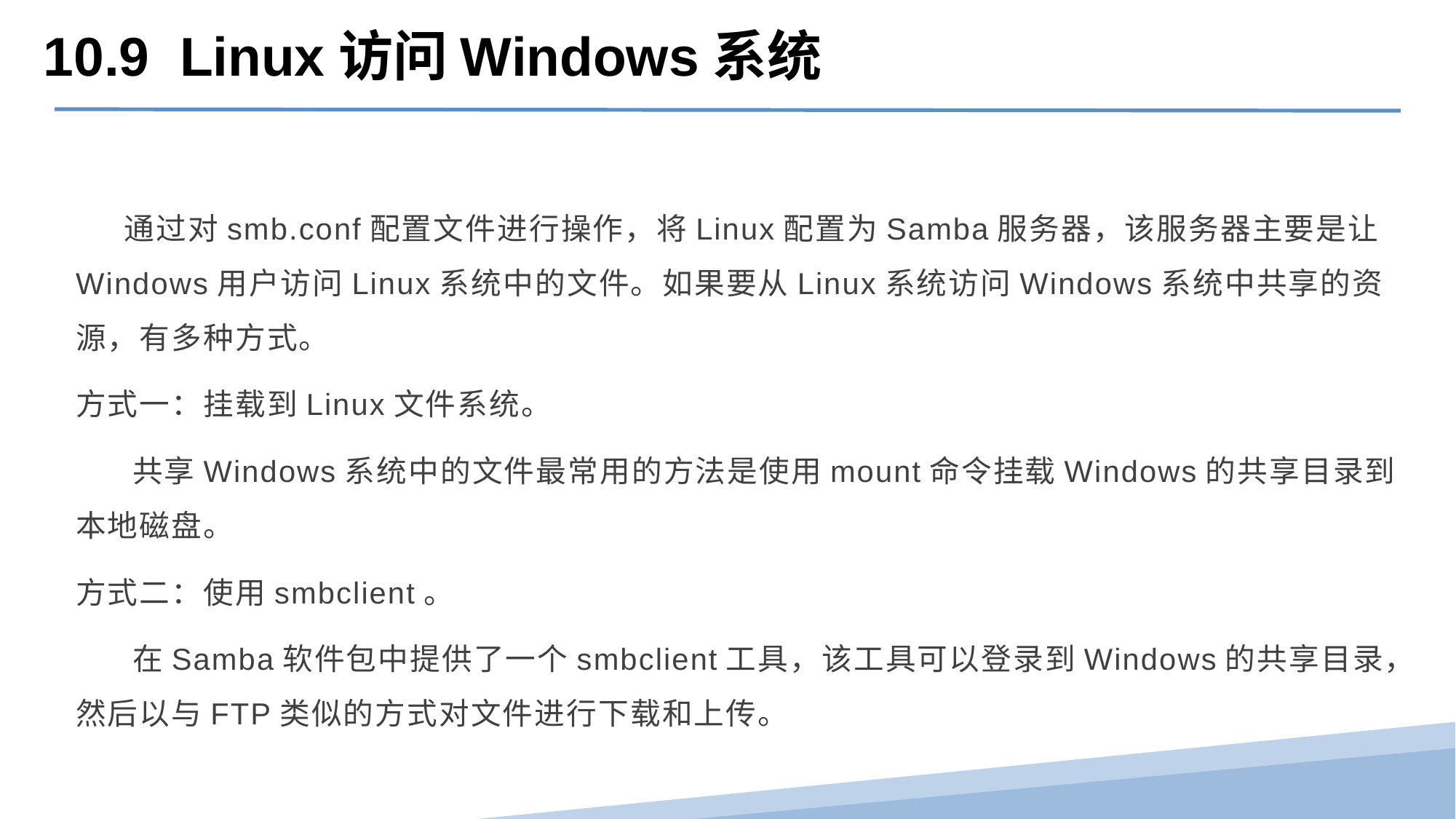

10.9  Linux访问Windows系统
     通过对smb.conf配置文件进行操作，将Linux配置为Samba服务器，该服务器主要是让Windows用户访问Linux系统中的文件。如果要从Linux系统访问Windows系统中共享的资源，有多种方式。
方式一：挂载到Linux文件系统。
      共享Windows系统中的文件最常用的方法是使用mount命令挂载Windows的共享目录到本地磁盘。
方式二：使用smbclient。
      在Samba软件包中提供了一个smbclient工具，该工具可以登录到Windows的共享目录，然后以与FTP类似的方式对文件进行下载和上传。